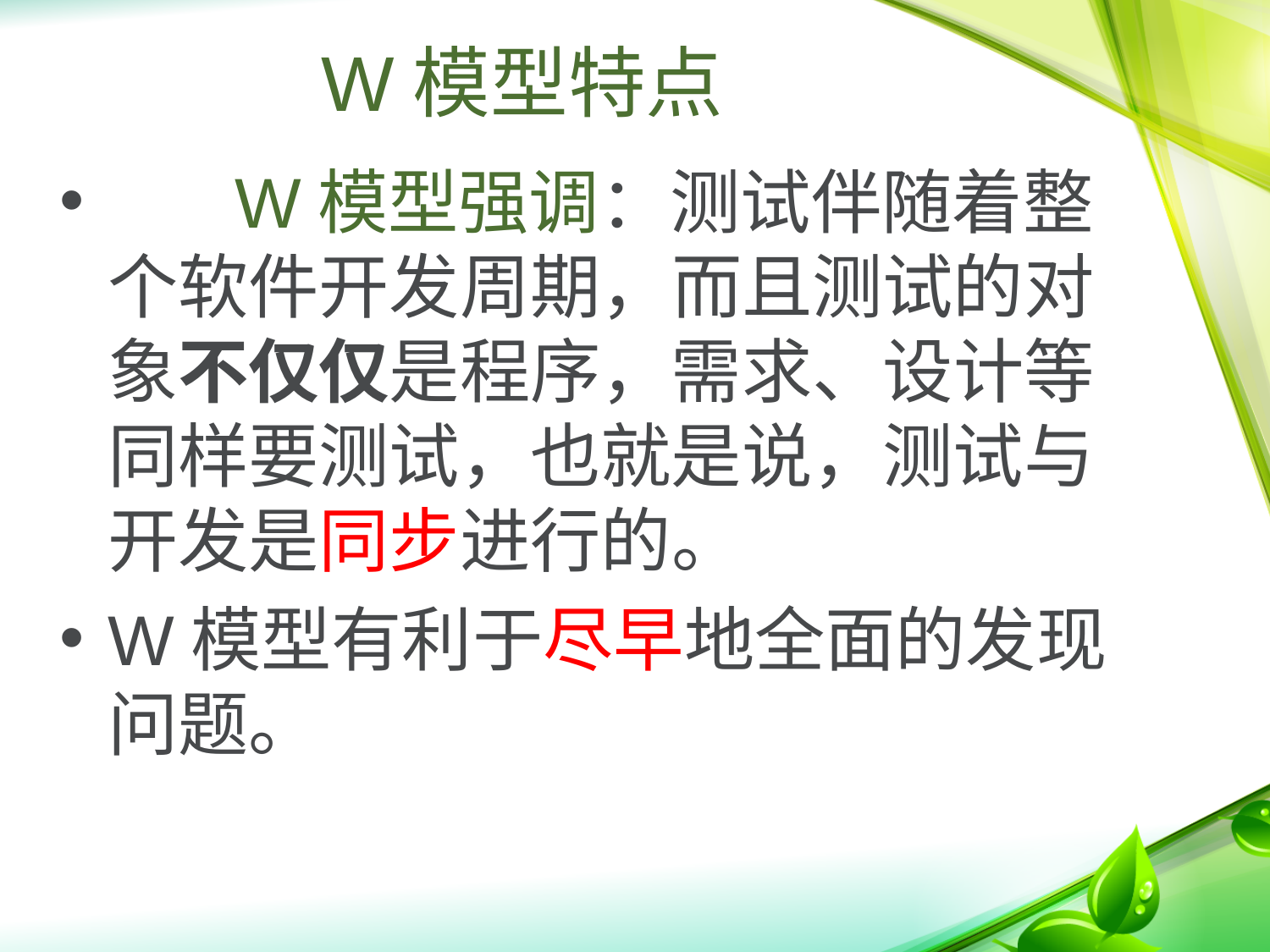

# W模型特点
	W模型强调：测试伴随着整个软件开发周期，而且测试的对象不仅仅是程序，需求、设计等同样要测试，也就是说，测试与开发是同步进行的。
W模型有利于尽早地全面的发现问题。